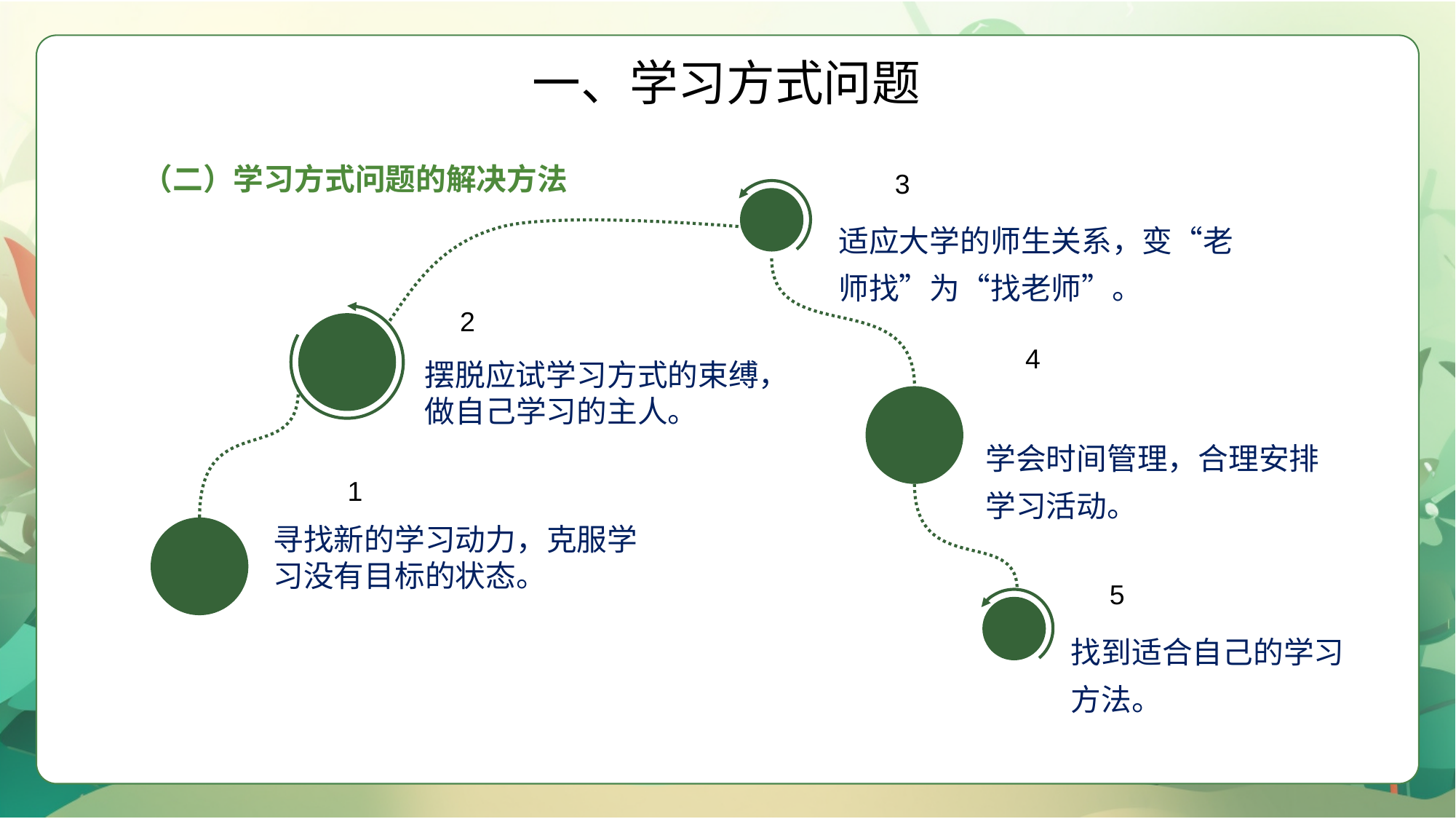

一、学习方式问题
（二）学习方式问题的解决方法

      3

适应大学的师生关系，变“老师找”为“找老师”。

      2

      4
摆脱应试学习方式的束缚，做自己学习的主人。

学会时间管理，合理安排学习活动。
      1
寻找新的学习动力，克服学习没有目标的状态。

      5

找到适合自己的学习方法。